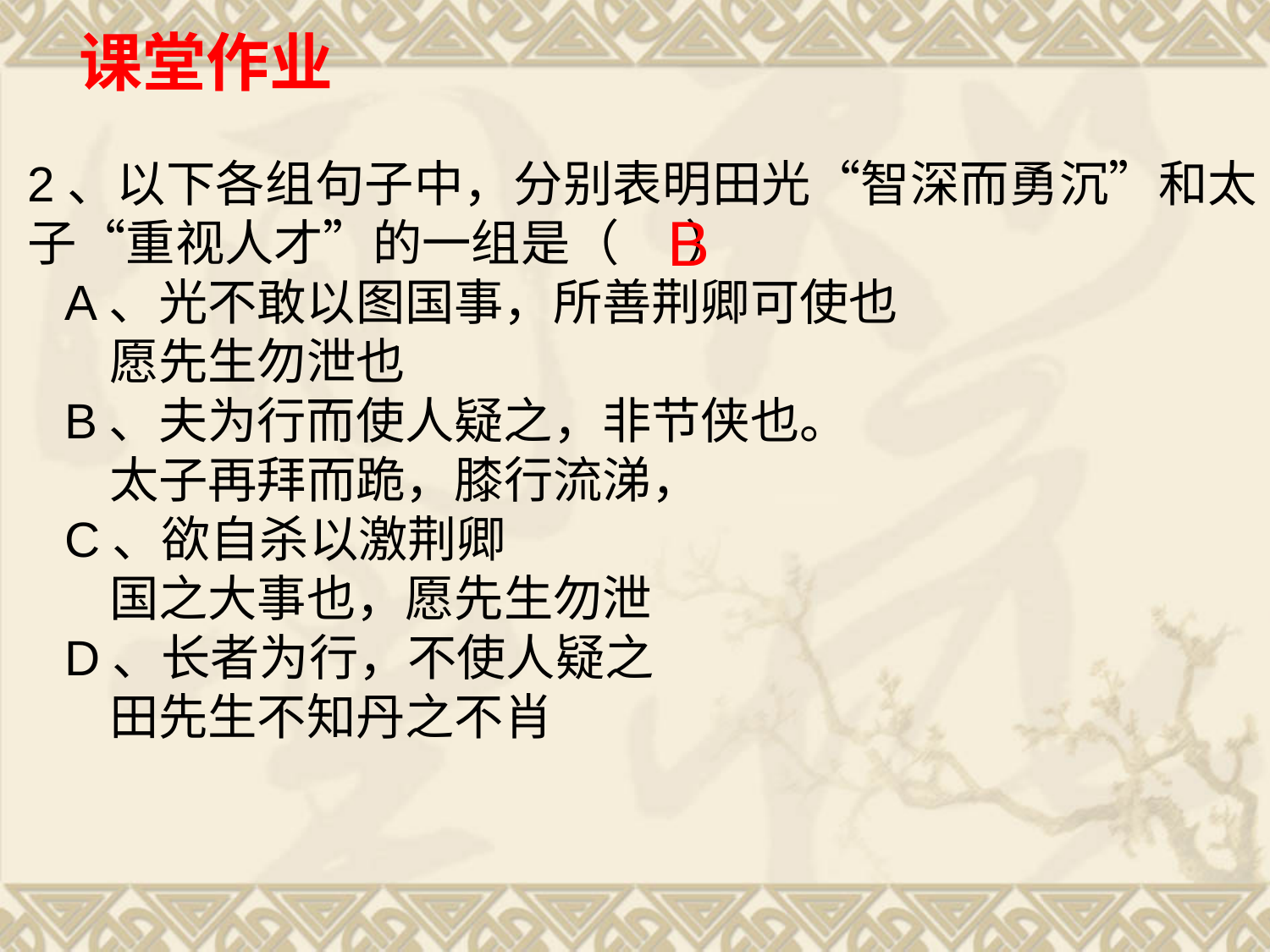

课堂作业
2、以下各组句子中，分别表明田光“智深而勇沉”和太子“重视人才”的一组是（      ）
A、光不敢以图国事，所善荆卿可使也
   愿先生勿泄也
B、夫为行而使人疑之，非节侠也。
   太子再拜而跪，膝行流涕，
C、欲自杀以激荆卿
   国之大事也，愿先生勿泄
D、长者为行，不使人疑之
   田先生不知丹之不肖
B